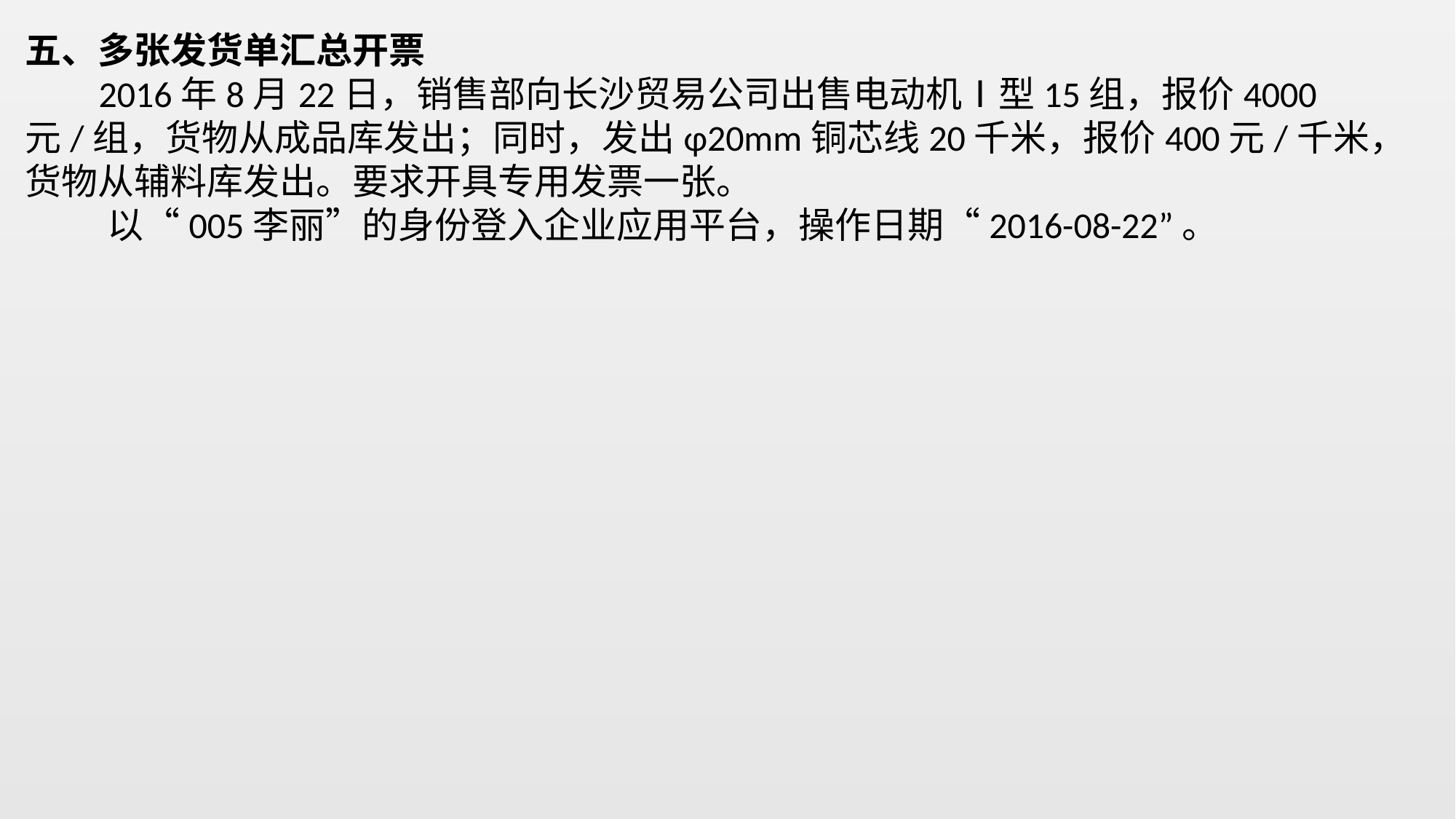

五、多张发货单汇总开票
         2016年8月22日，销售部向长沙贸易公司出售电动机Ⅰ型15组，报价4000元/组，货物从成品库发出；同时，发出ɸ20mm铜芯线20千米，报价400元/千米，货物从辅料库发出。要求开具专用发票一张。
         以“005李丽”的身份登入企业应用平台，操作日期“2016-08-22”。